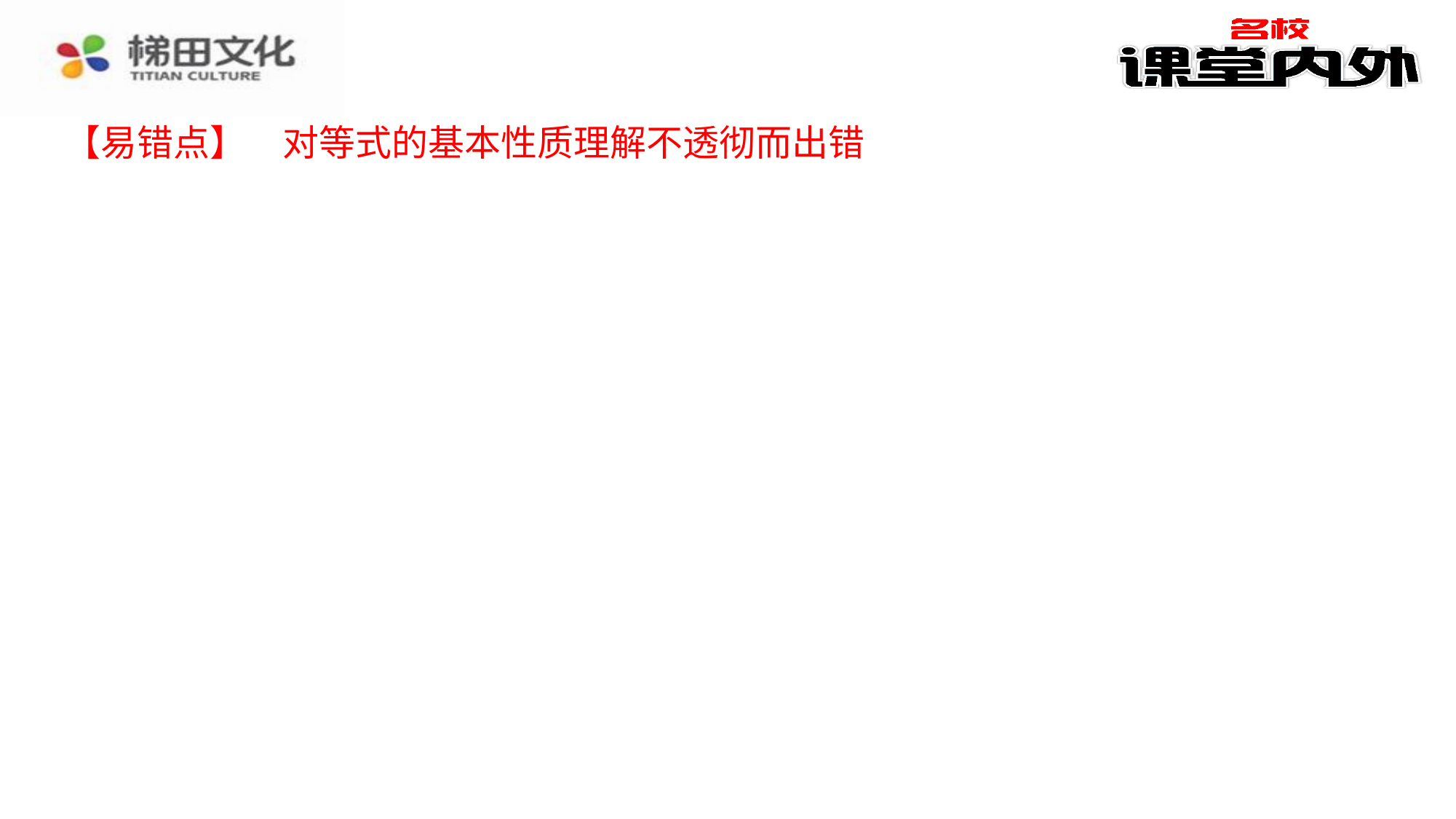

【易错点】　对等式的基本性质理解不透彻而出错
【易错点】　对等式的基本性质理解不透彻而出错